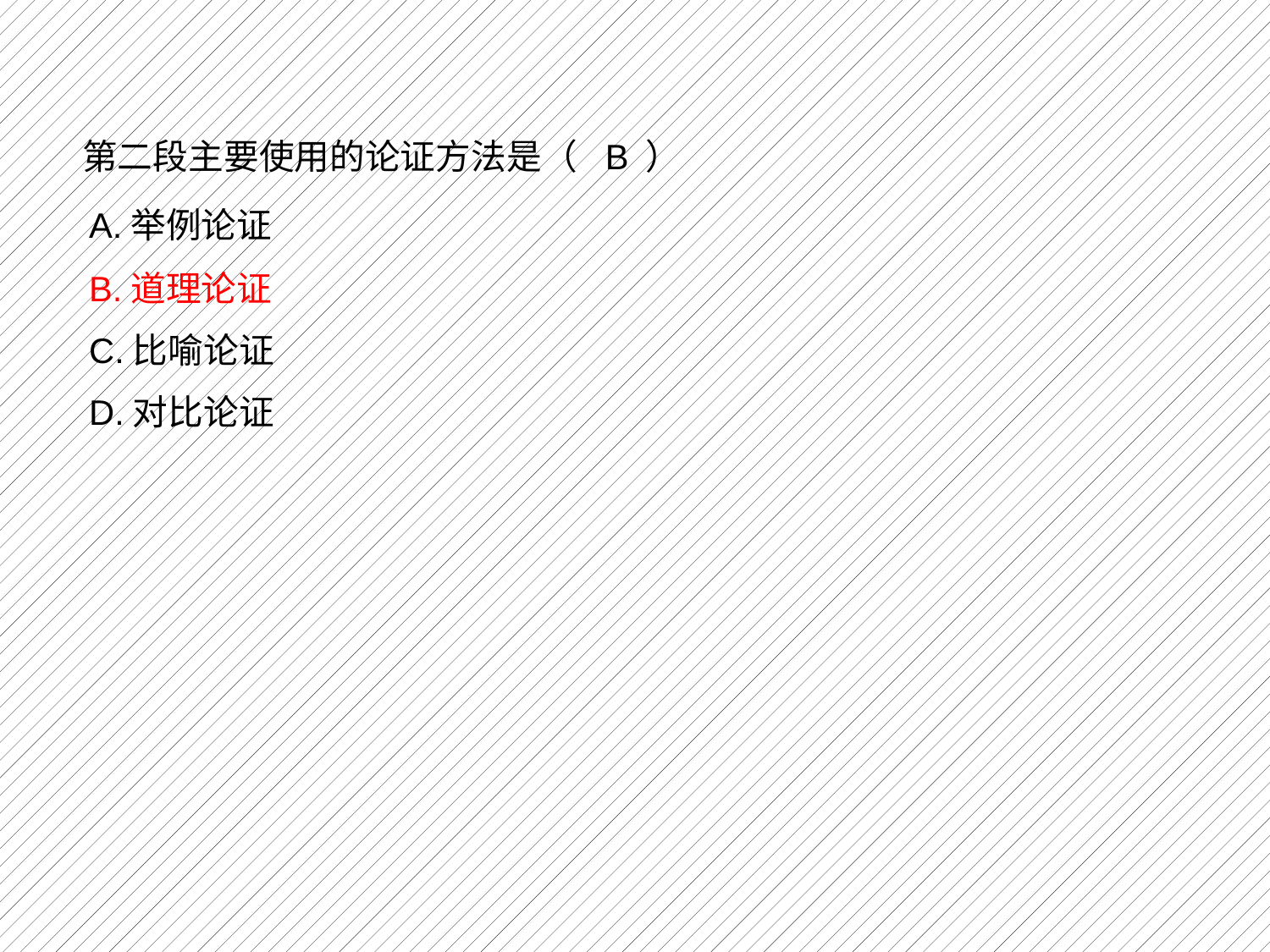

第二段主要使用的论证方法是（  B ）
A.举例论证

B.道理论证

C.比喻论证

D.对比论证